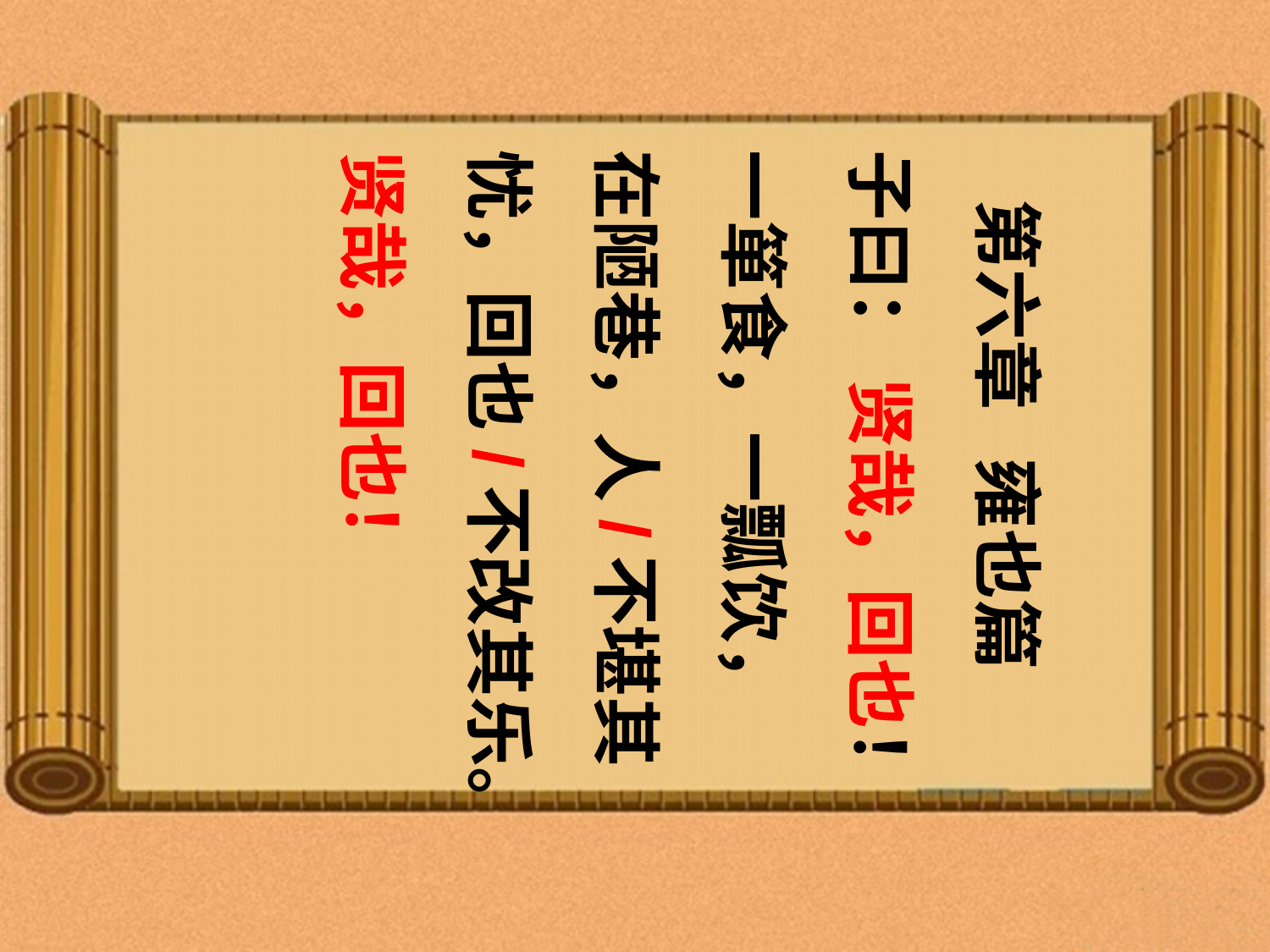

第六章   雍也篇
子曰： 贤哉，回也！一箪食，一瓢饮，在陋巷，人/不堪其忧，回也/不改其乐。贤哉，回也！